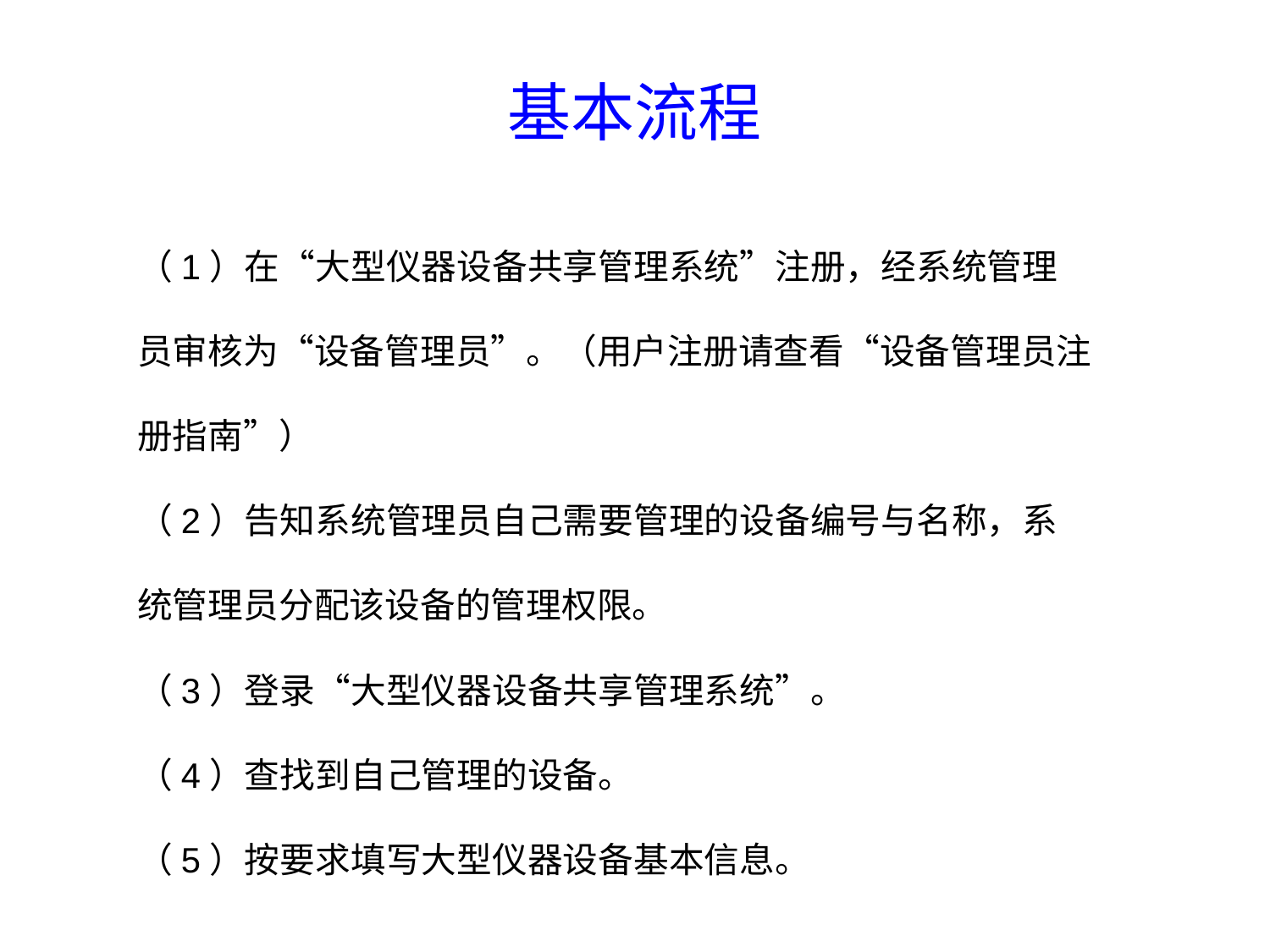

基本流程
（1）在“大型仪器设备共享管理系统”注册，经系统管理员审核为“设备管理员”。（用户注册请查看“设备管理员注册指南”）
（2）告知系统管理员自己需要管理的设备编号与名称，系统管理员分配该设备的管理权限。
（3）登录“大型仪器设备共享管理系统”。
（4）查找到自己管理的设备。
（5）按要求填写大型仪器设备基本信息。